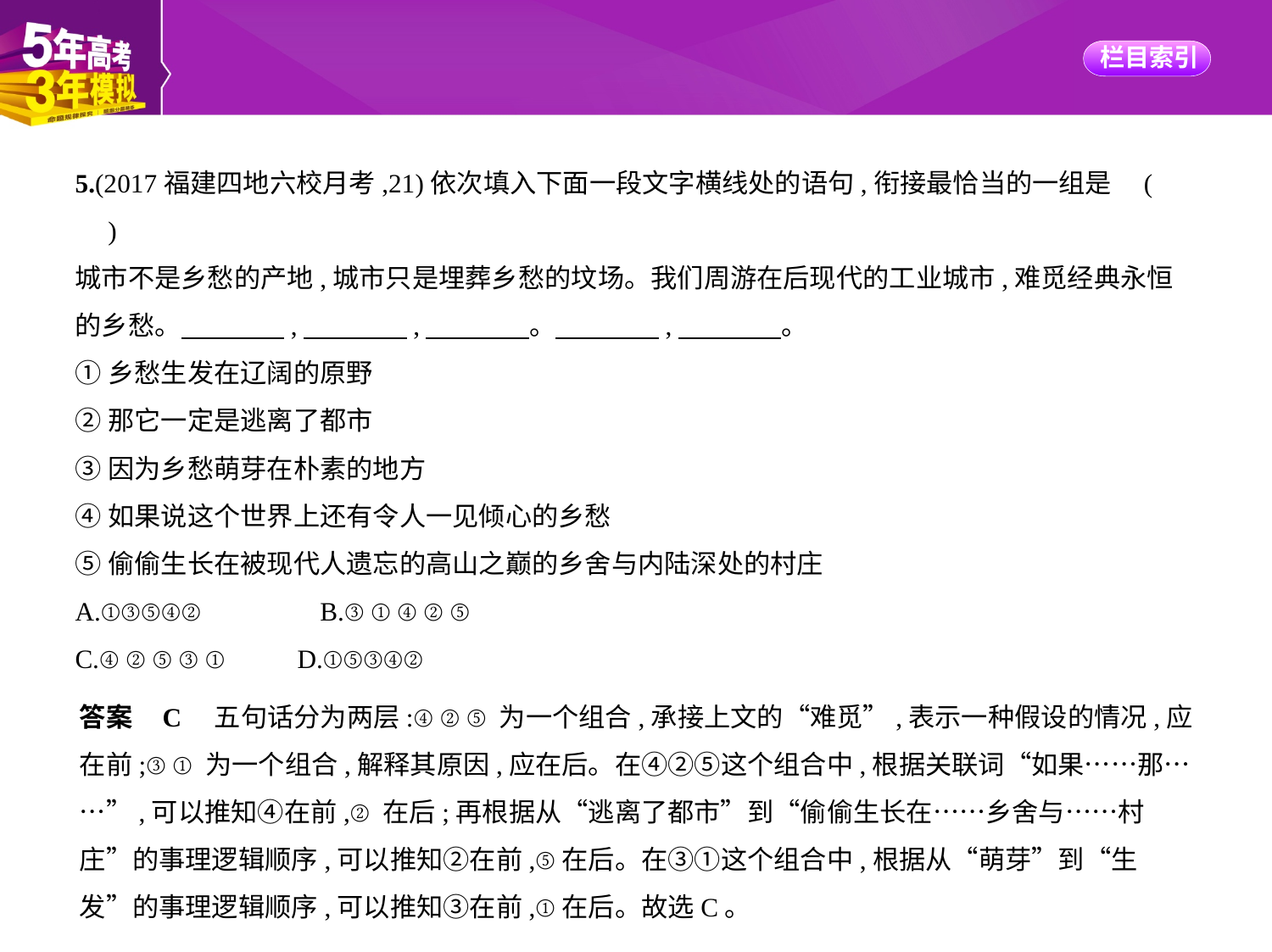

5.(2017福建四地六校月考,21)依次填入下面一段文字横线处的语句,衔接最恰当的一组是 (
　)
城市不是乡愁的产地,城市只是埋葬乡愁的坟场。我们周游在后现代的工业城市,难觅经典永恒
的乡愁。　　　    ,　　　    ,　　　    。　　　    ,　　　    。
①乡愁生发在辽阔的原野
②那它一定是逃离了都市
③因为乡愁萌芽在朴素的地方
④如果说这个世界上还有令人一见倾心的乡愁
⑤偷偷生长在被现代人遗忘的高山之巅的乡舍与内陆深处的村庄
A.①③⑤④②　　　　B.③①④②⑤
C.④②⑤③①　　D.①⑤③④②
答案    C　五句话分为两层:④②⑤为一个组合,承接上文的“难觅”,表示一种假设的情况,应
在前;③①为一个组合,解释其原因,应在后。在④②⑤这个组合中,根据关联词“如果……那…
…”,可以推知④在前,②在后;再根据从“逃离了都市”到“偷偷生长在……乡舍与……村
庄”的事理逻辑顺序,可以推知②在前,⑤在后。在③①这个组合中,根据从“萌芽”到“生
发”的事理逻辑顺序,可以推知③在前,①在后。故选C。